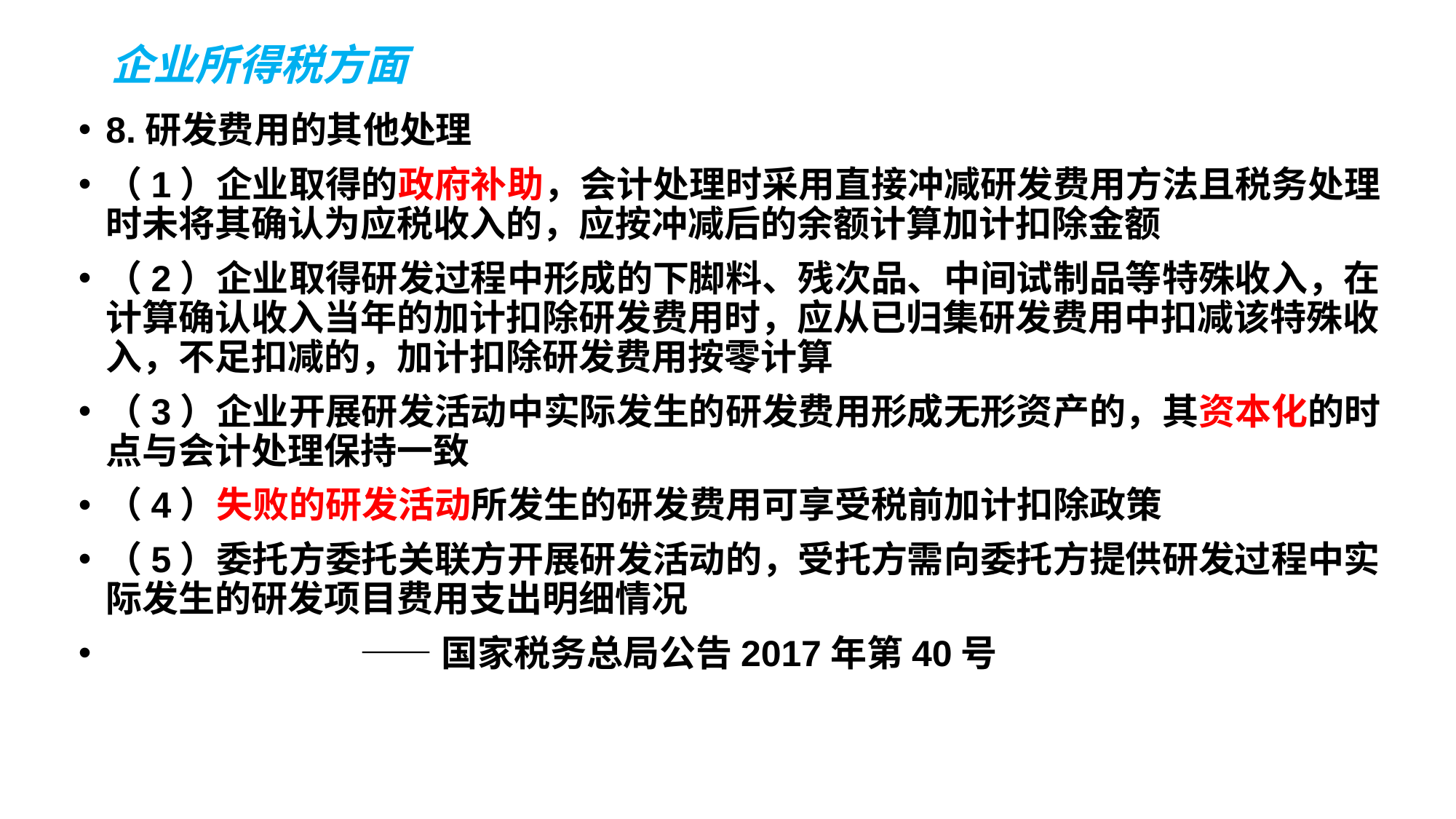

# 企业所得税方面
8.研发费用的其他处理
（1）企业取得的政府补助，会计处理时采用直接冲减研发费用方法且税务处理时未将其确认为应税收入的，应按冲减后的余额计算加计扣除金额
（2）企业取得研发过程中形成的下脚料、残次品、中间试制品等特殊收入，在计算确认收入当年的加计扣除研发费用时，应从已归集研发费用中扣减该特殊收入，不足扣减的，加计扣除研发费用按零计算
（3）企业开展研发活动中实际发生的研发费用形成无形资产的，其资本化的时点与会计处理保持一致
（4）失败的研发活动所发生的研发费用可享受税前加计扣除政策
（5）委托方委托关联方开展研发活动的，受托方需向委托方提供研发过程中实际发生的研发项目费用支出明细情况
                               ——国家税务总局公告2017年第40号